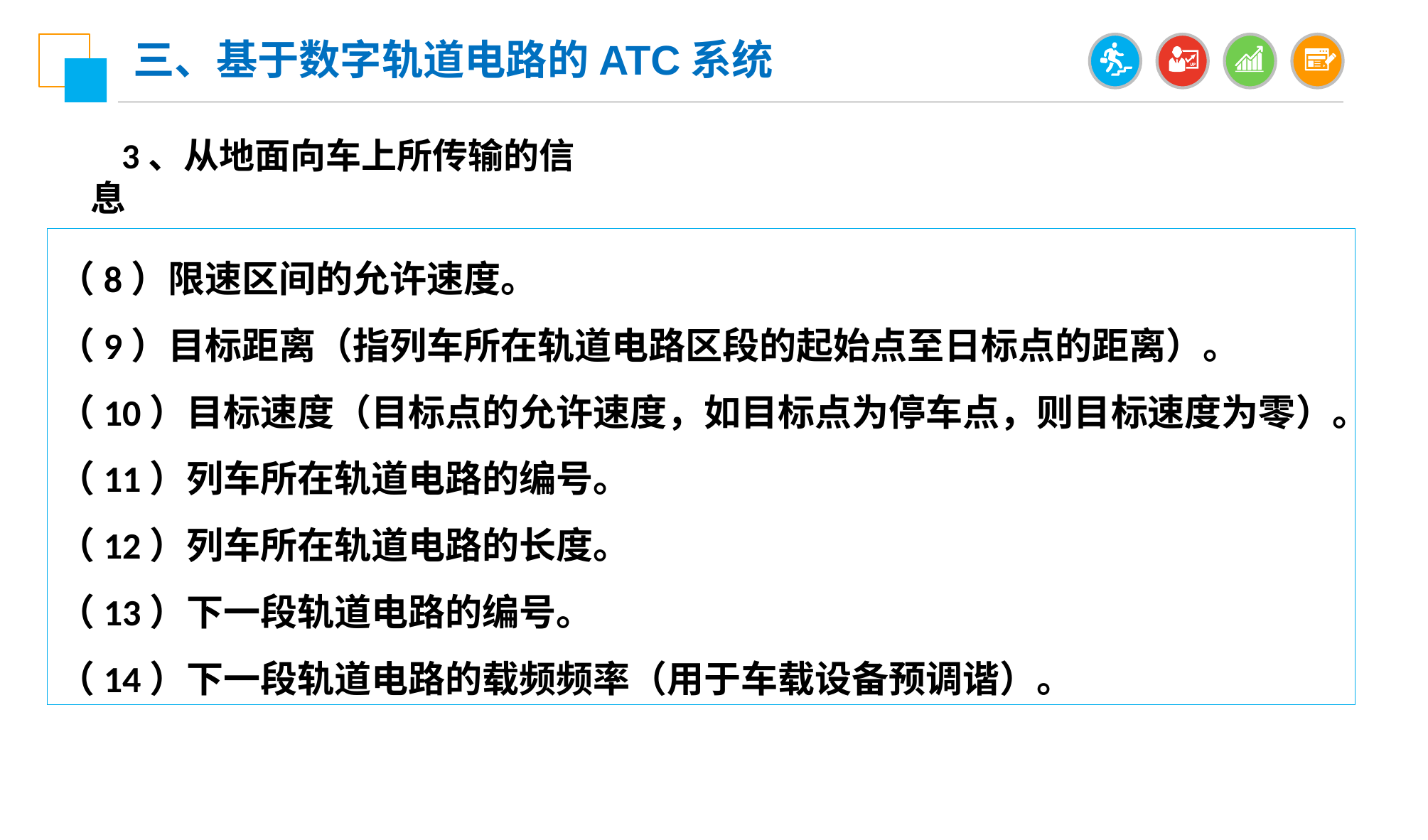

三、基于数字轨道电路的ATC系统
3、从地面向车上所传输的信息
（8）限速区间的允许速度。
（9）目标距离（指列车所在轨道电路区段的起始点至日标点的距离）。
（10）目标速度（目标点的允许速度，如目标点为停车点，则目标速度为零）。
（11）列车所在轨道电路的编号。
（12）列车所在轨道电路的长度。
（13）下一段轨道电路的编号。
（14）下一段轨道电路的载频频率（用于车载设备预调谐）。